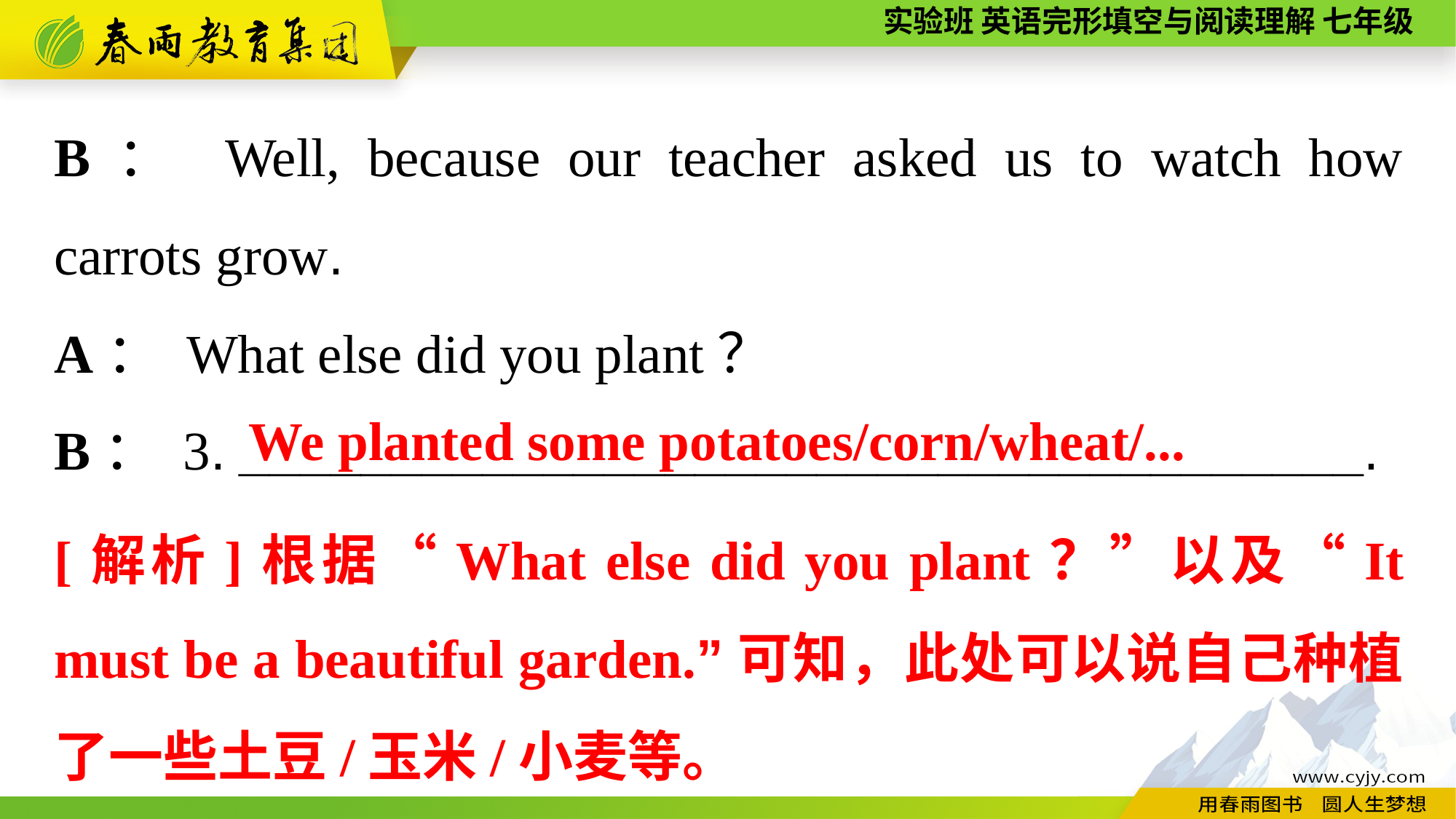

B： Well, because our teacher asked us to watch how carrots grow.
A： What else did you plant？
We planted some potatoes/corn/wheat/...
B： 3. _____________________________________.
[解析]根据“What else did you plant？”以及“It must be a beautiful garden.”可知，此处可以说自己种植了一些土豆/玉米/小麦等。